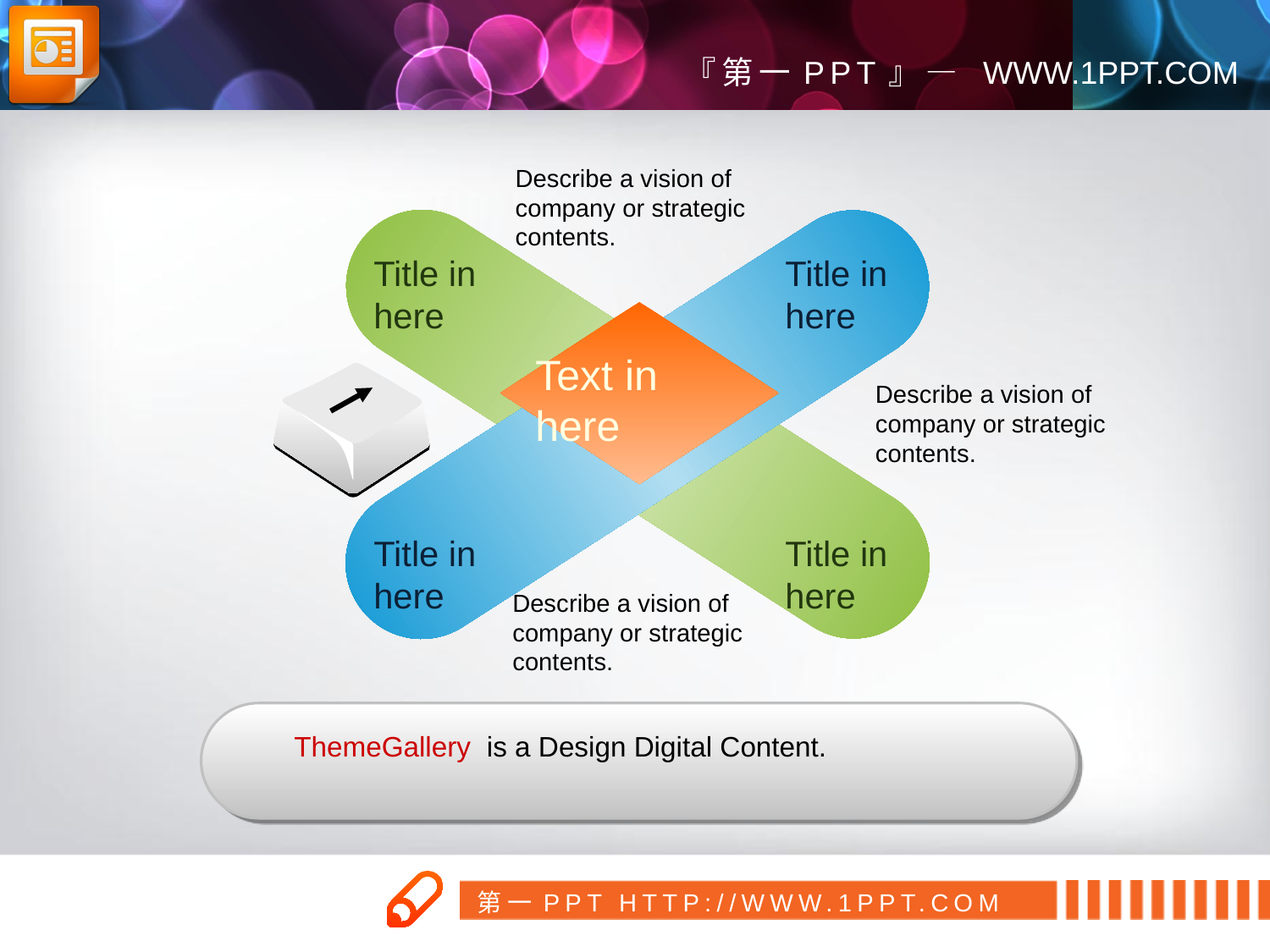

Describe a vision of company or strategic contents.
Title in here
Title in here

Text in here

Describe a vision of company or strategic contents.
Title in here
Title in here
Describe a vision of company or strategic contents.

              ThemeGallery  is a Design Digital Content.
第一PPT模板网
www.1ppt.com